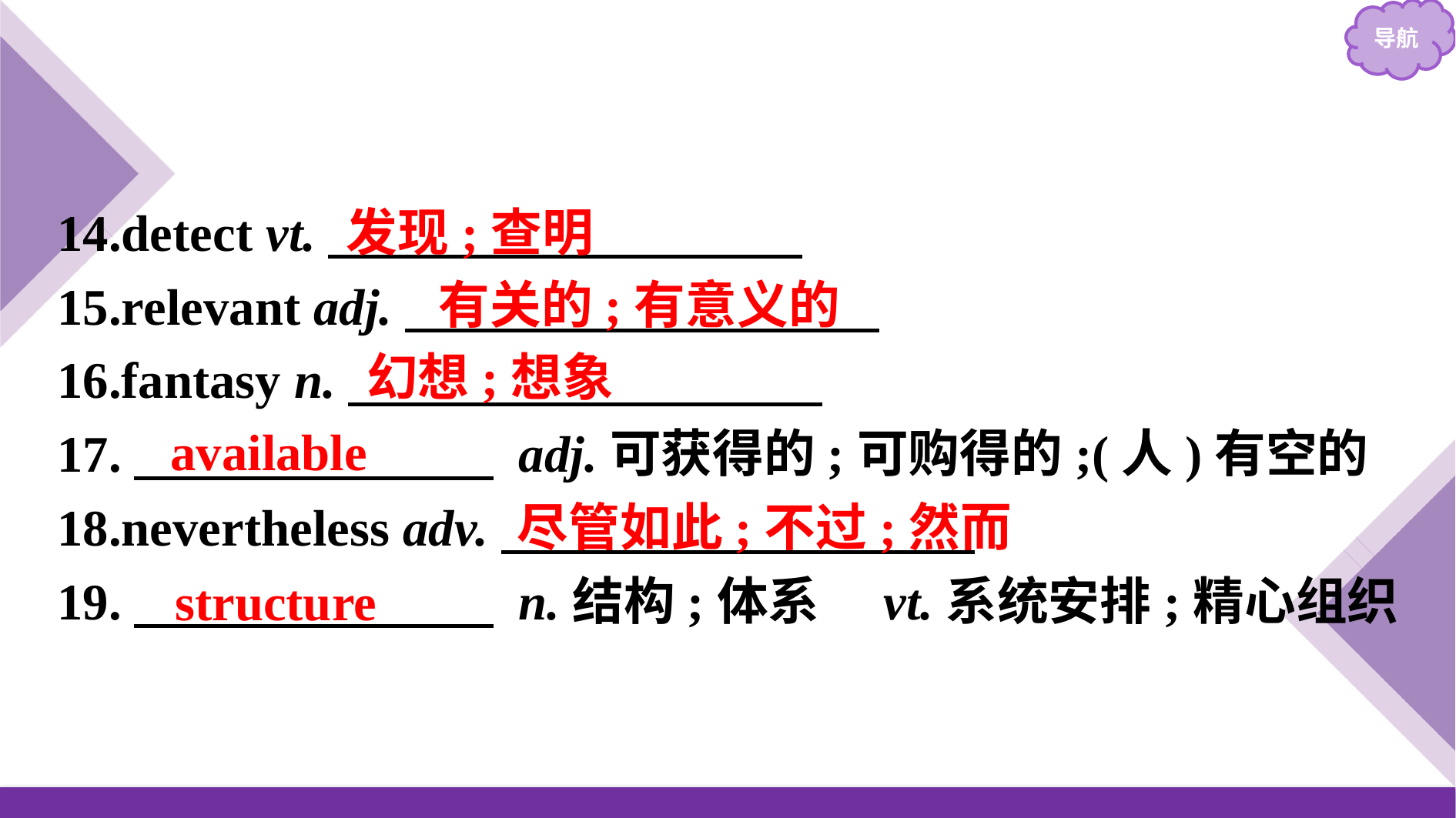

14.detect vt.
15.relevant adj.
16.fantasy n.
17.　　　　　　　 adj.可获得的;可购得的;(人)有空的
18.nevertheless adv.
19.　　　　　　　 n.结构;体系　vt.系统安排;精心组织
发现;查明
有关的;有意义的
幻想;想象
available
尽管如此;不过;然而
structure